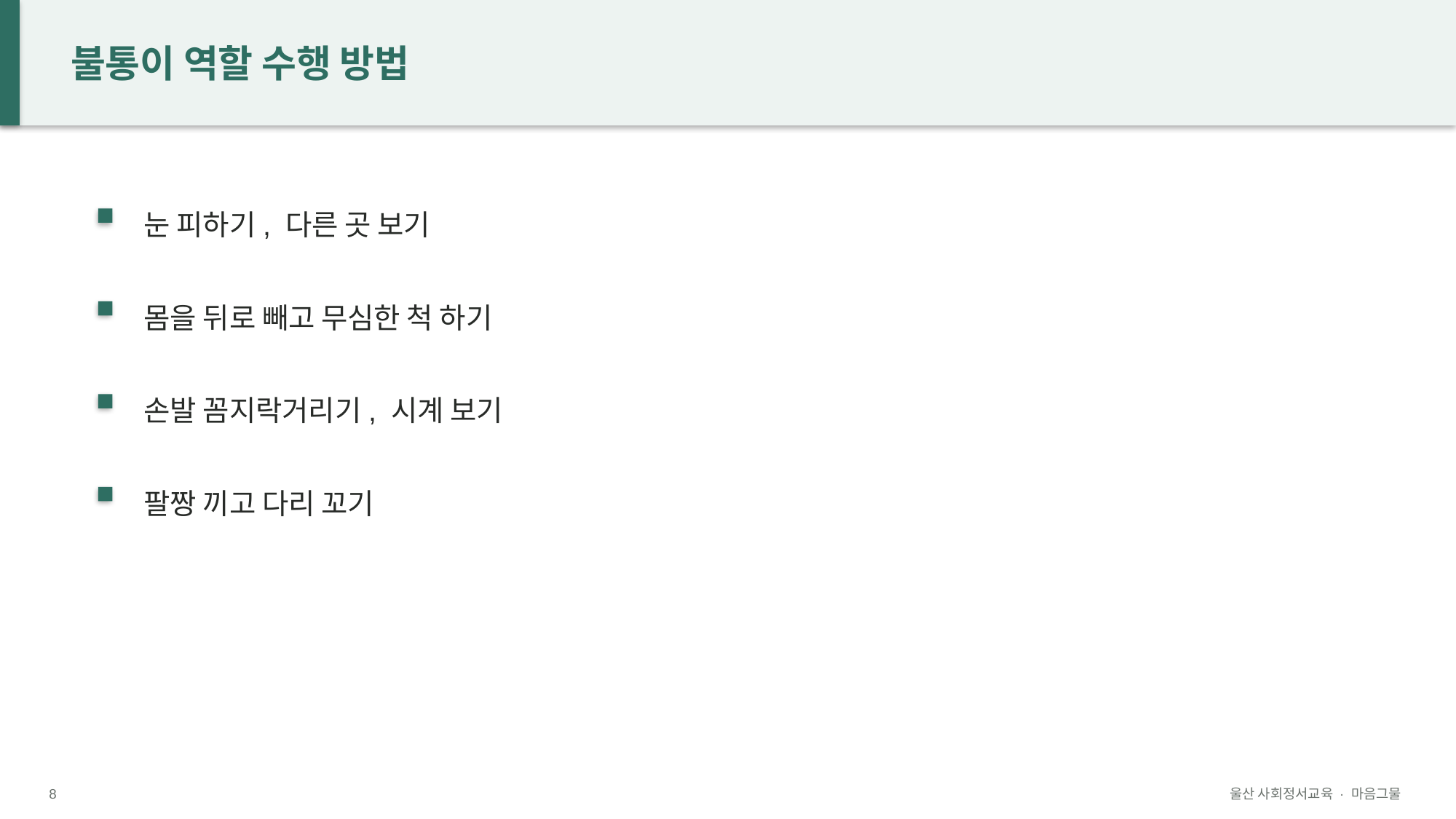

불통이 역할 수행 방법
눈 피하기, 다른 곳 보기

몸을 뒤로 빼고 무심한 척 하기

손발 꼼지락거리기, 시계 보기

팔짱 끼고 다리 꼬기

8
울산 사회정서교육 · 마음그물